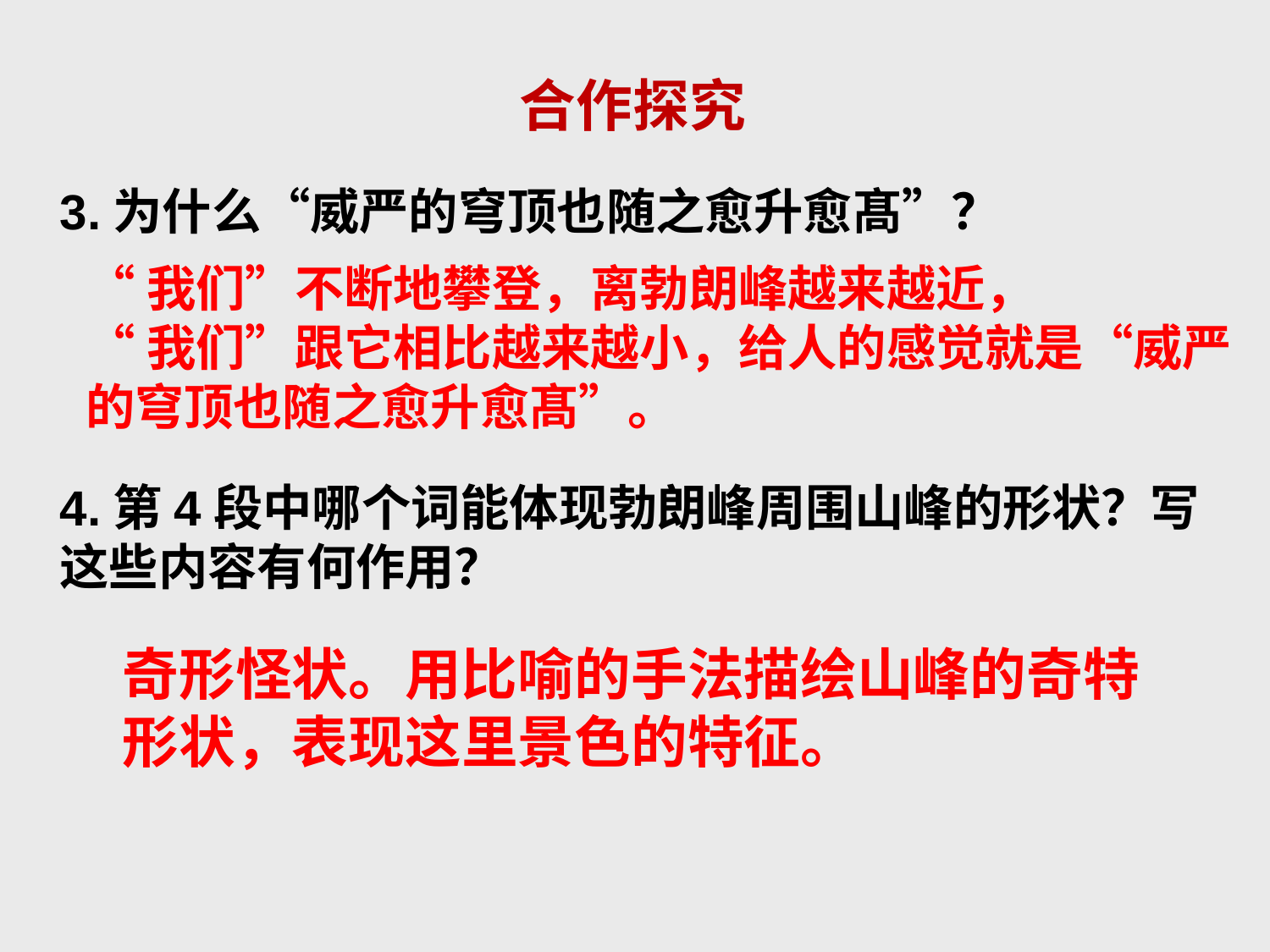

合作探究
3.为什么“威严的穹顶也随之愈升愈髙”？

4.第4段中哪个词能体现勃朗峰周围山峰的形状？写这些内容有何作用？

“我们”不断地攀登，离勃朗峰越来越近，
“我们”跟它相比越来越小，给人的感觉就是“威严
的穹顶也随之愈升愈髙”。
奇形怪状。用比喻的手法描绘山峰的奇特形状，表现这里景色的特征。